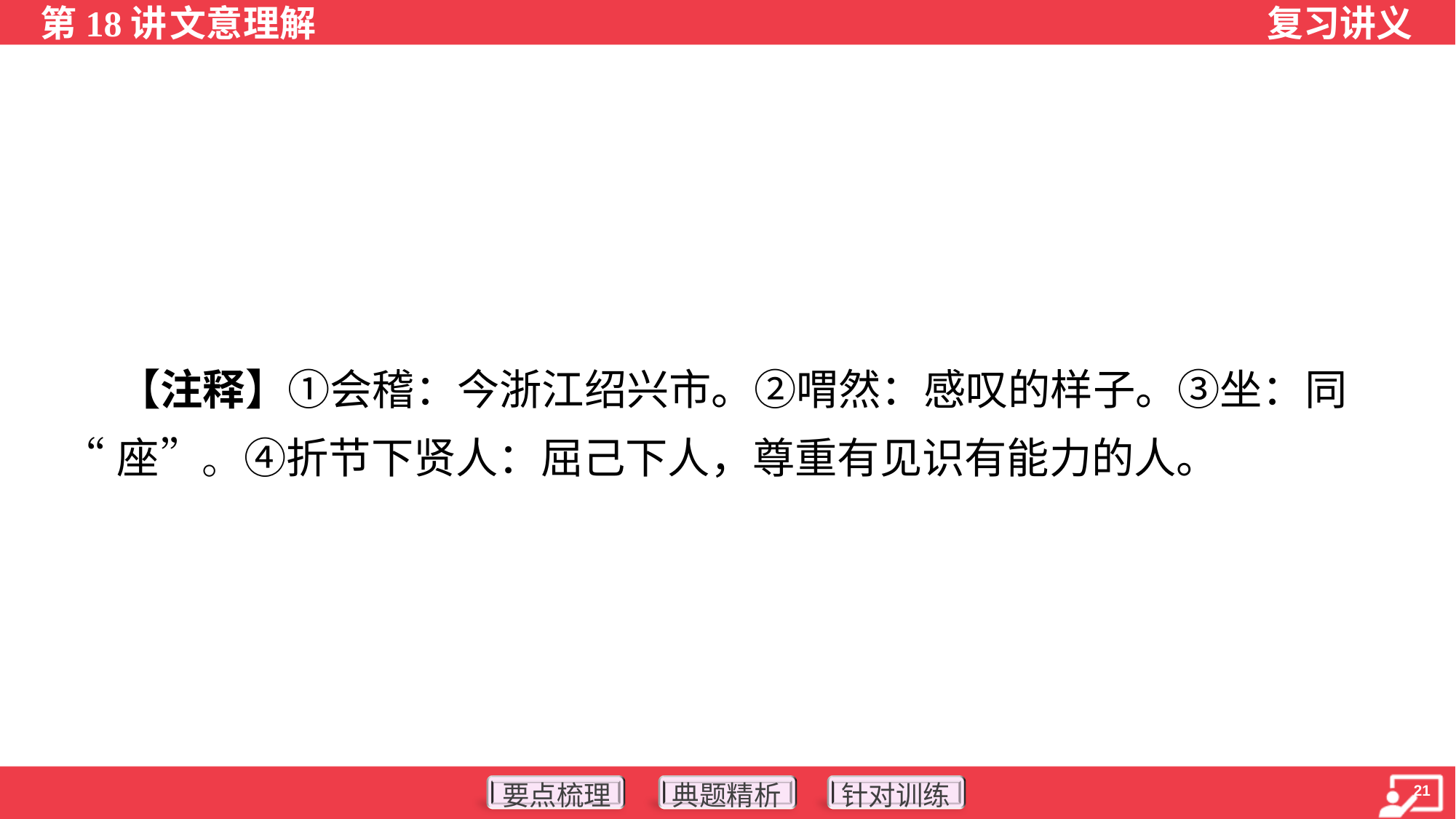

【注释】①会稽：今浙江绍兴市。②喟然：感叹的样子。③坐：同
“座”。④折节下贤人：屈己下人，尊重有见识有能力的人。